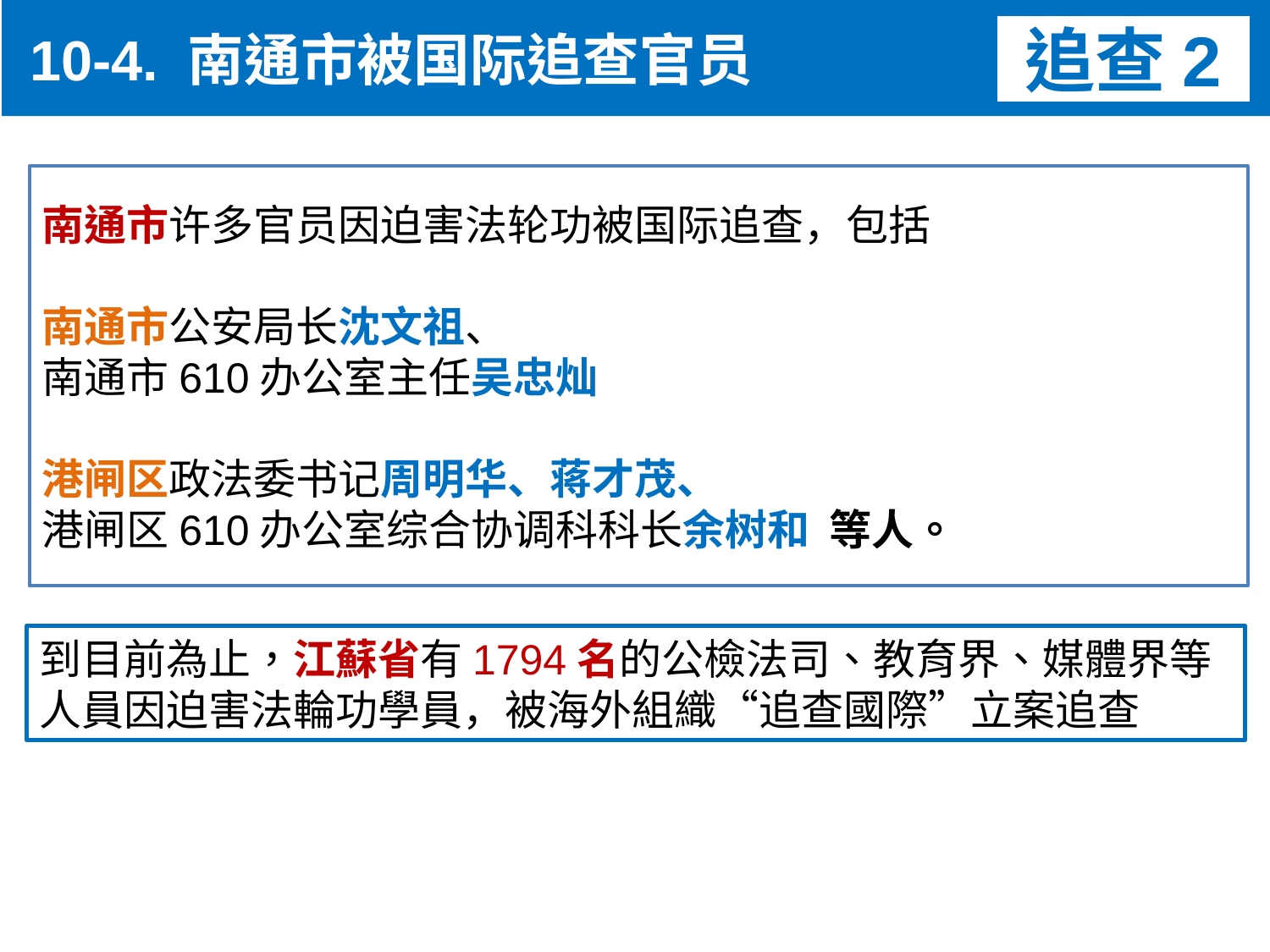

10-4. 南通市被国际追查官员
追查2
南通市许多官员因迫害法轮功被国际追查，包括

南通市公安局长沈文祖、
南通市610办公室主任吴忠灿

港闸区政法委书记周明华、蒋才茂、
港闸区610办公室综合协调科科长余树和  等人。
到目前為止，江蘇省有1794名的公檢法司、教育界、媒體界等人員因迫害法輪功學員，被海外組織“追查國際”立案追查